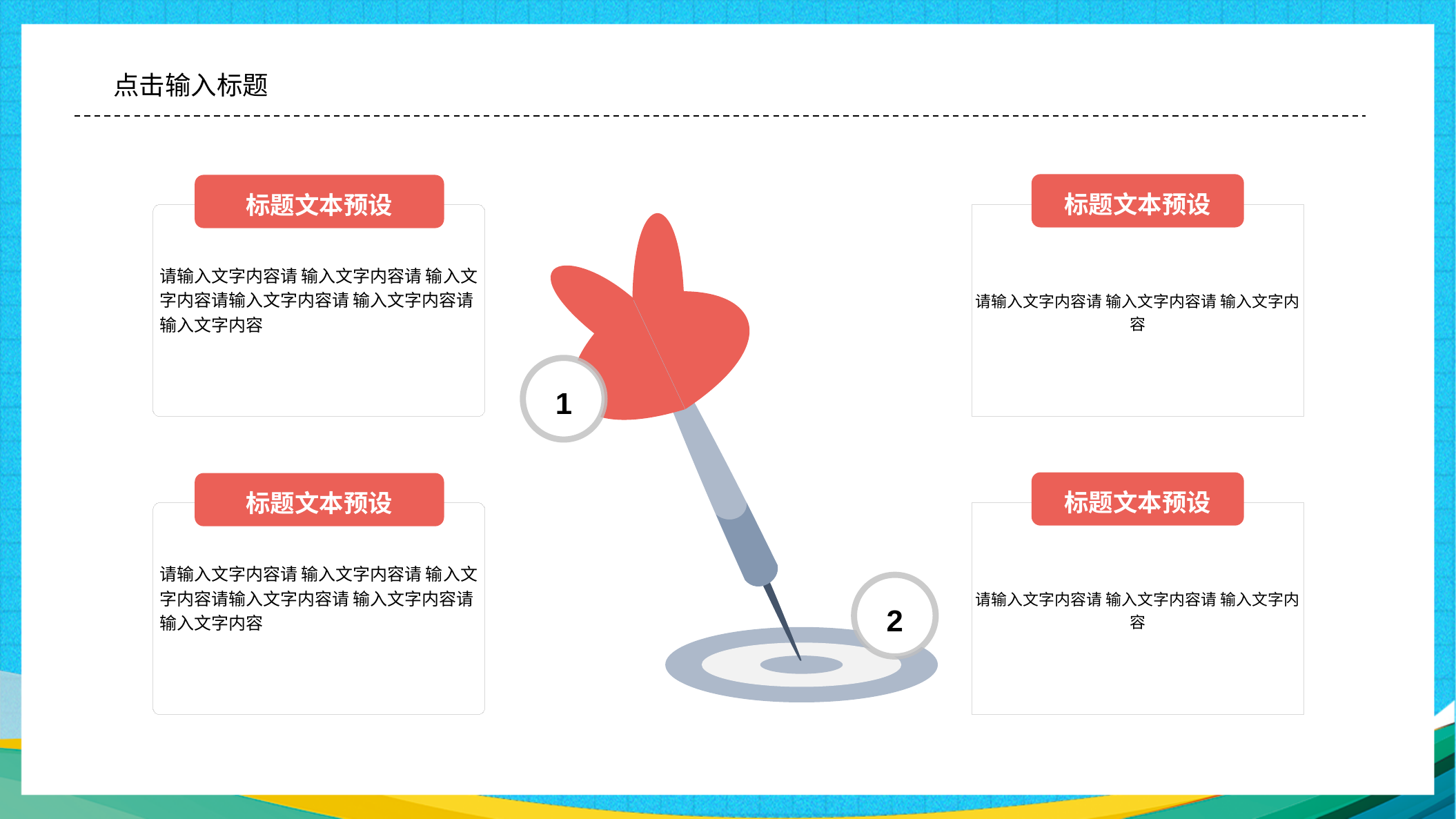

标题文本预设
标题文本预设

请输入文字内容请 输入文字内容请 输入文字内容请输入文字内容请 输入文字内容请 输入文字内容

请输入文字内容请 输入文字内容请 输入文字内容
1
标题文本预设
标题文本预设
请输入文字内容请 输入文字内容请 输入文字内容请输入文字内容请 输入文字内容请 输入文字内容

请输入文字内容请 输入文字内容请 输入文字内容
2